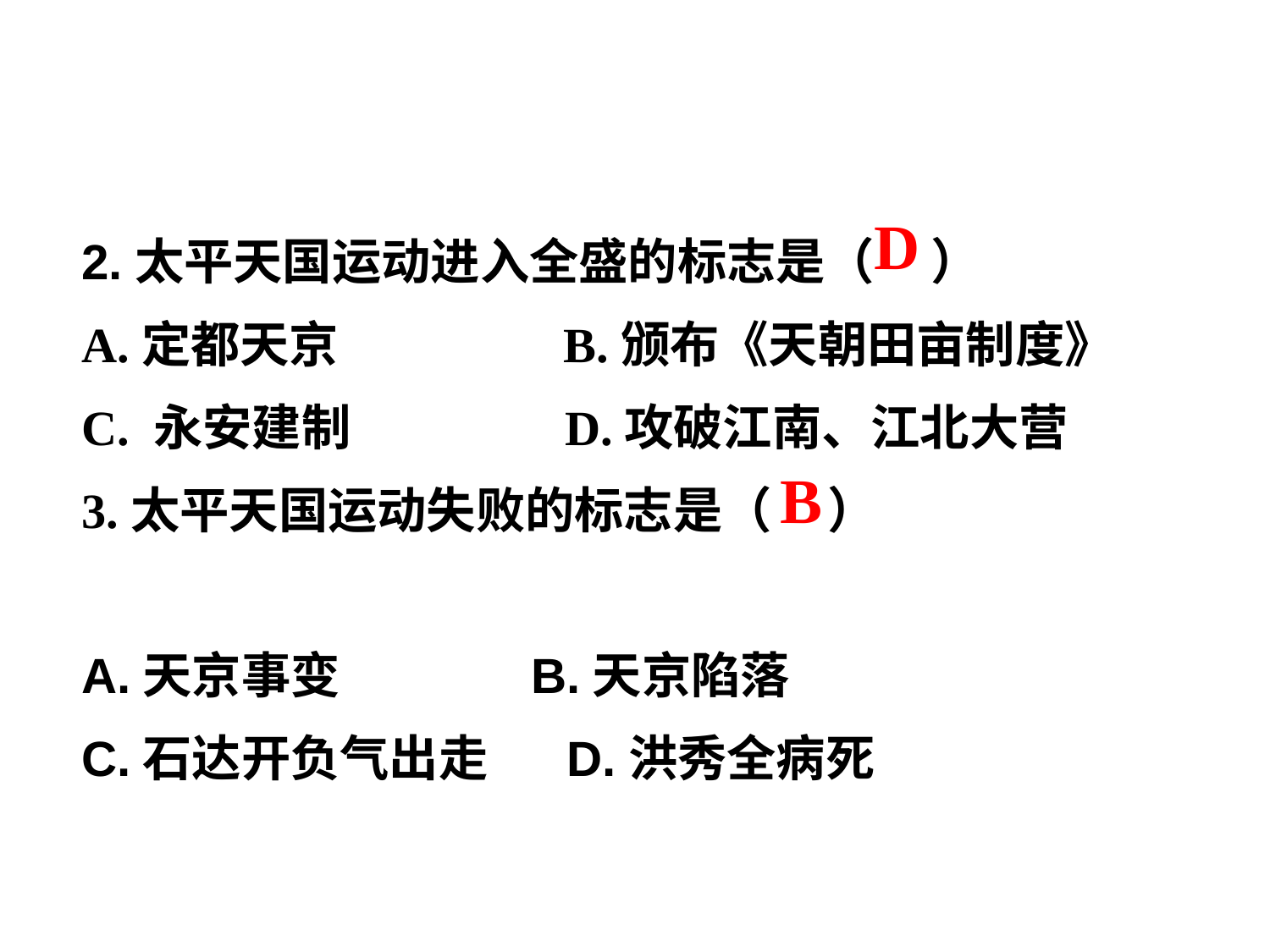

2.太平天国运动进入全盛的标志是（     ）
A.定都天京                   B.颁布《天朝田亩制度》
C. 永安建制                  D.攻破江南、江北大营
3.太平天国运动失败的标志是（     ）
A.天京事变                B.天京陷落
C.石达开负气出走      D.洪秀全病死
  D
  B